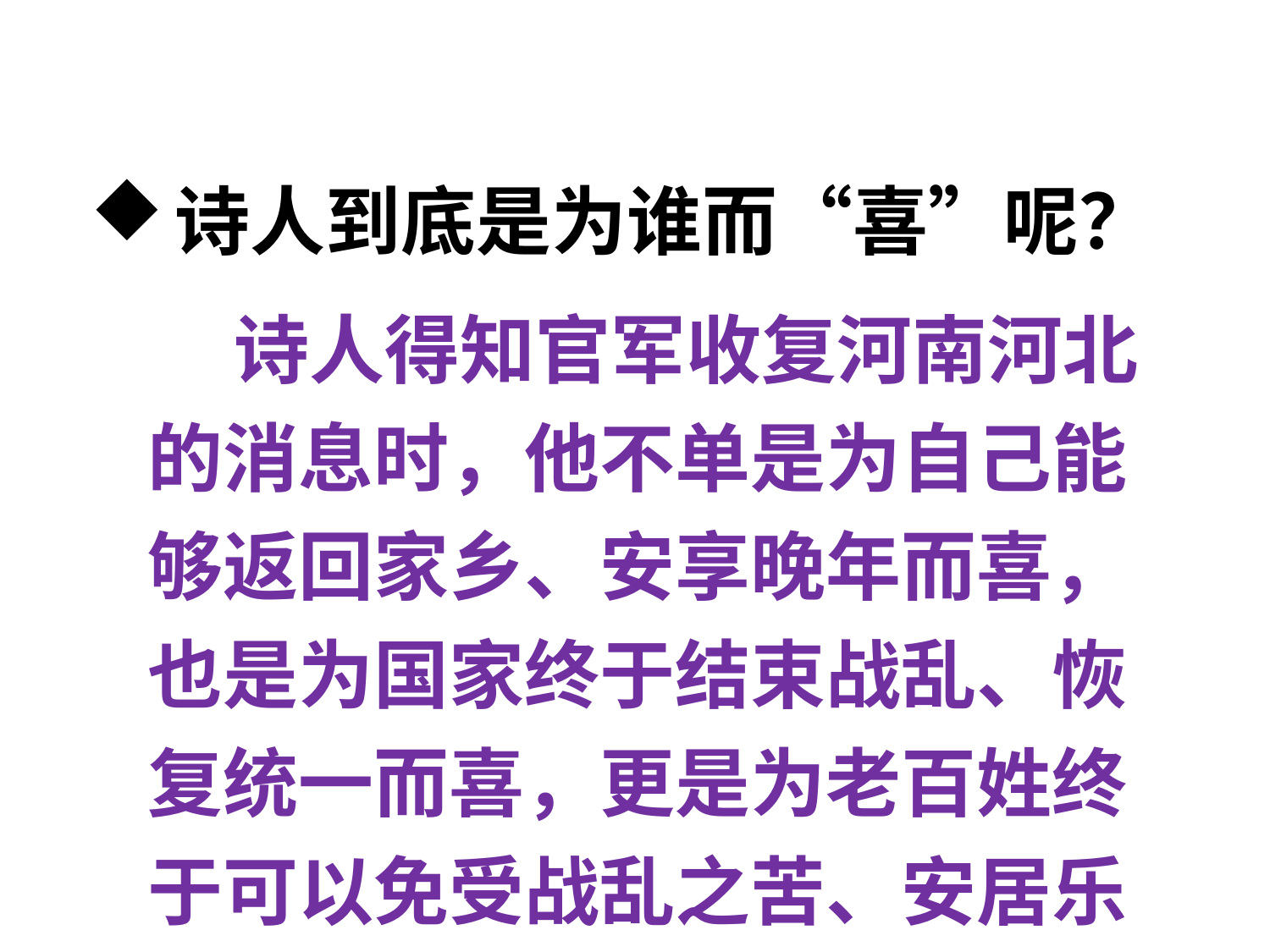

诗人到底是为谁而“喜”呢？
    诗人得知官军收复河南河北的消息时，他不单是为自己能够返回家乡、安享晚年而喜，也是为国家终于结束战乱、恢复统一而喜，更是为老百姓终于可以免受战乱之苦、安居乐业而喜。